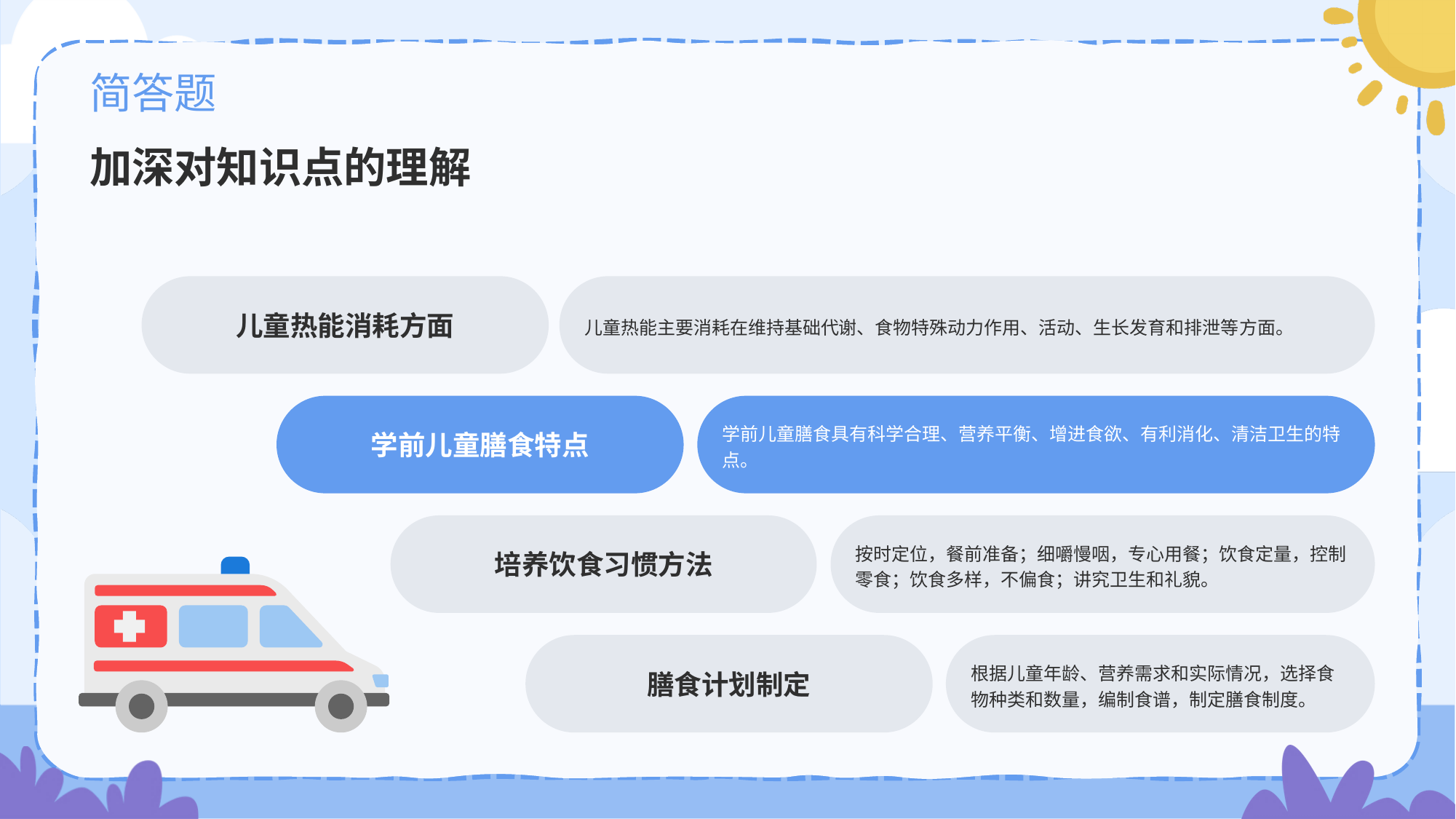

# 简答题
加深对知识点的理解
儿童热能消耗方面
儿童热能主要消耗在维持基础代谢、食物特殊动力作用、活动、生长发育和排泄等方面。
学前儿童膳食特点
学前儿童膳食具有科学合理、营养平衡、增进食欲、有利消化、清洁卫生的特点。
培养饮食习惯方法
按时定位，餐前准备；细嚼慢咽，专心用餐；饮食定量，控制零食；饮食多样，不偏食；讲究卫生和礼貌。
膳食计划制定
根据儿童年龄、营养需求和实际情况，选择食物种类和数量，编制食谱，制定膳食制度。